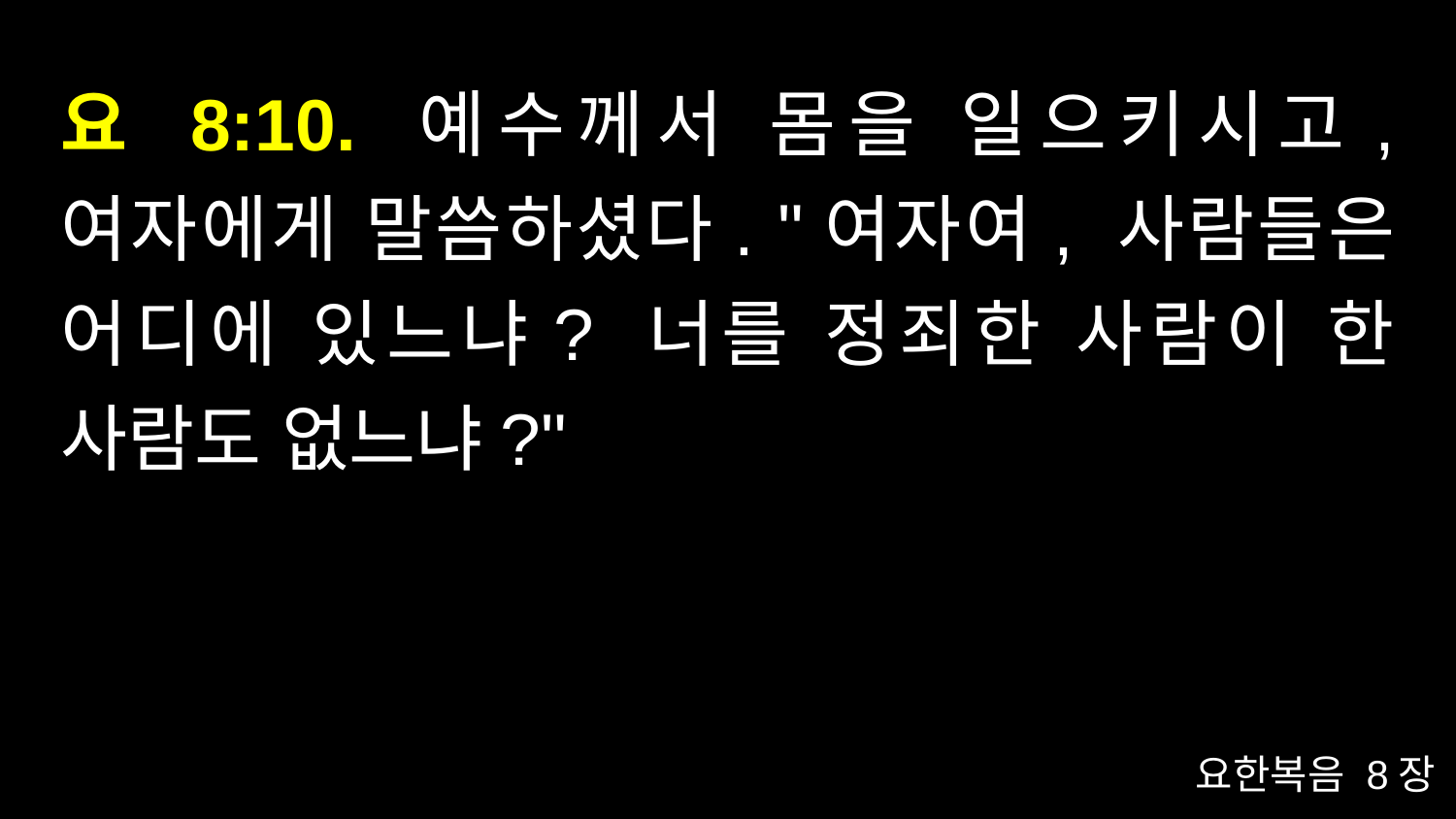

# 요 8:10. 예수께서 몸을 일으키시고, 여자에게 말씀하셨다. "여자여, 사람들은 어디에 있느냐? 너를 정죄한 사람이 한 사람도 없느냐?"
요한복음 8장